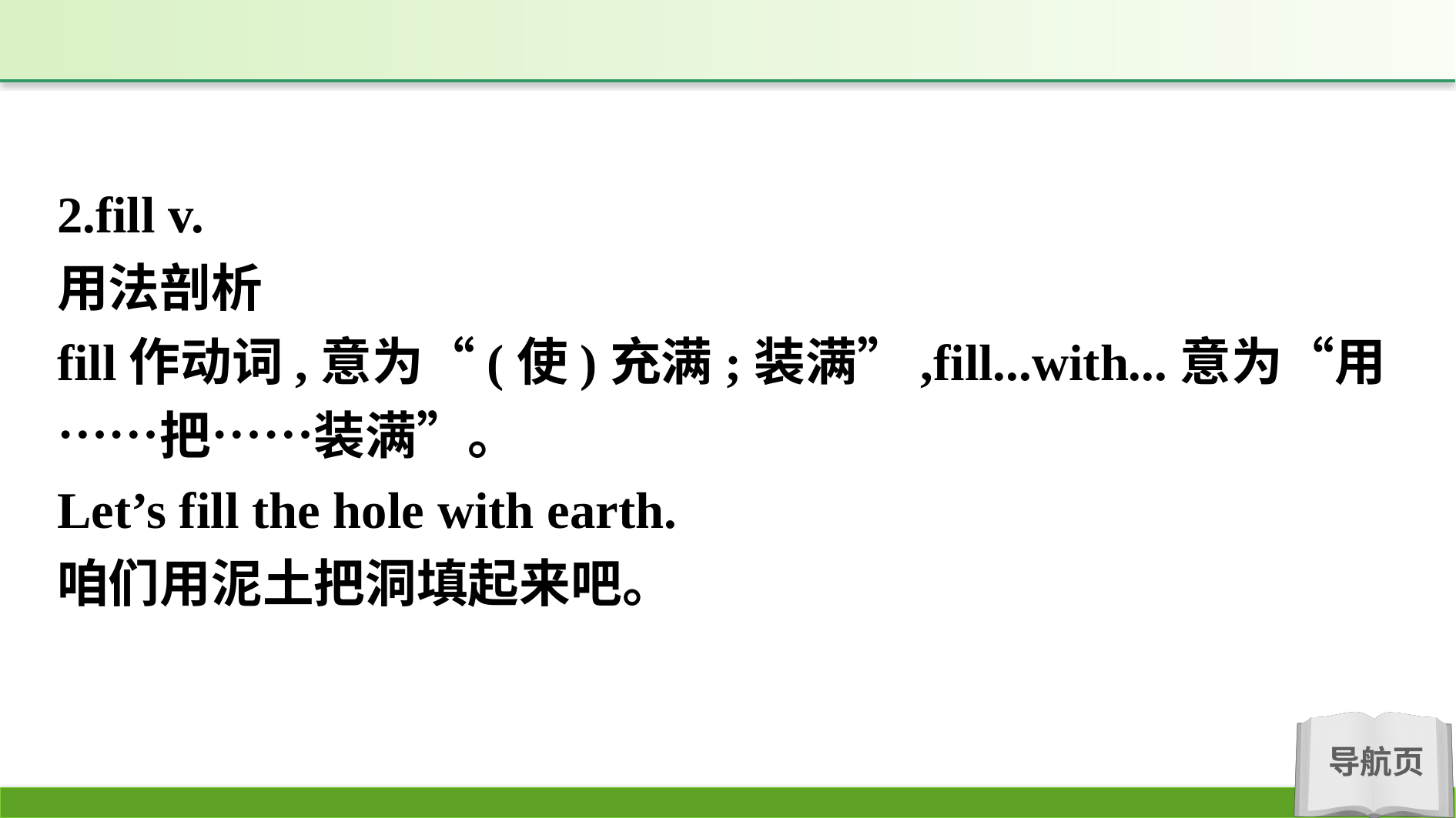

2.fill v.
用法剖析
fill作动词,意为“(使)充满;装满”,fill...with...意为“用……把……装满”。
Let’s fill the hole with earth.
咱们用泥土把洞填起来吧。